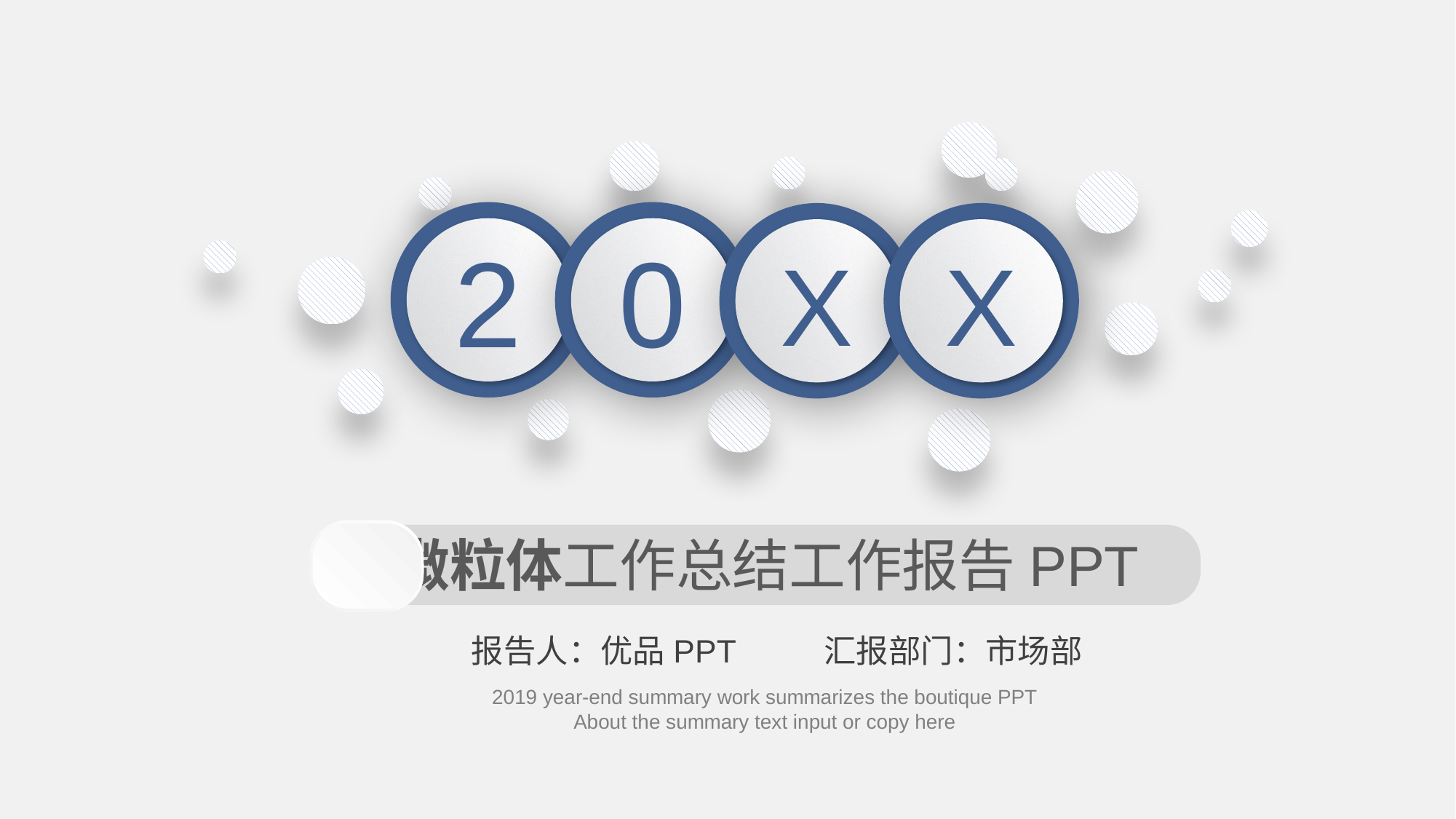

2

0

X

X

微粒体工作总结工作报告PPT

报告人：优品PPT         汇报部门：市场部
2019 year-end summary work summarizes the boutique PPT
About the summary text input or copy here